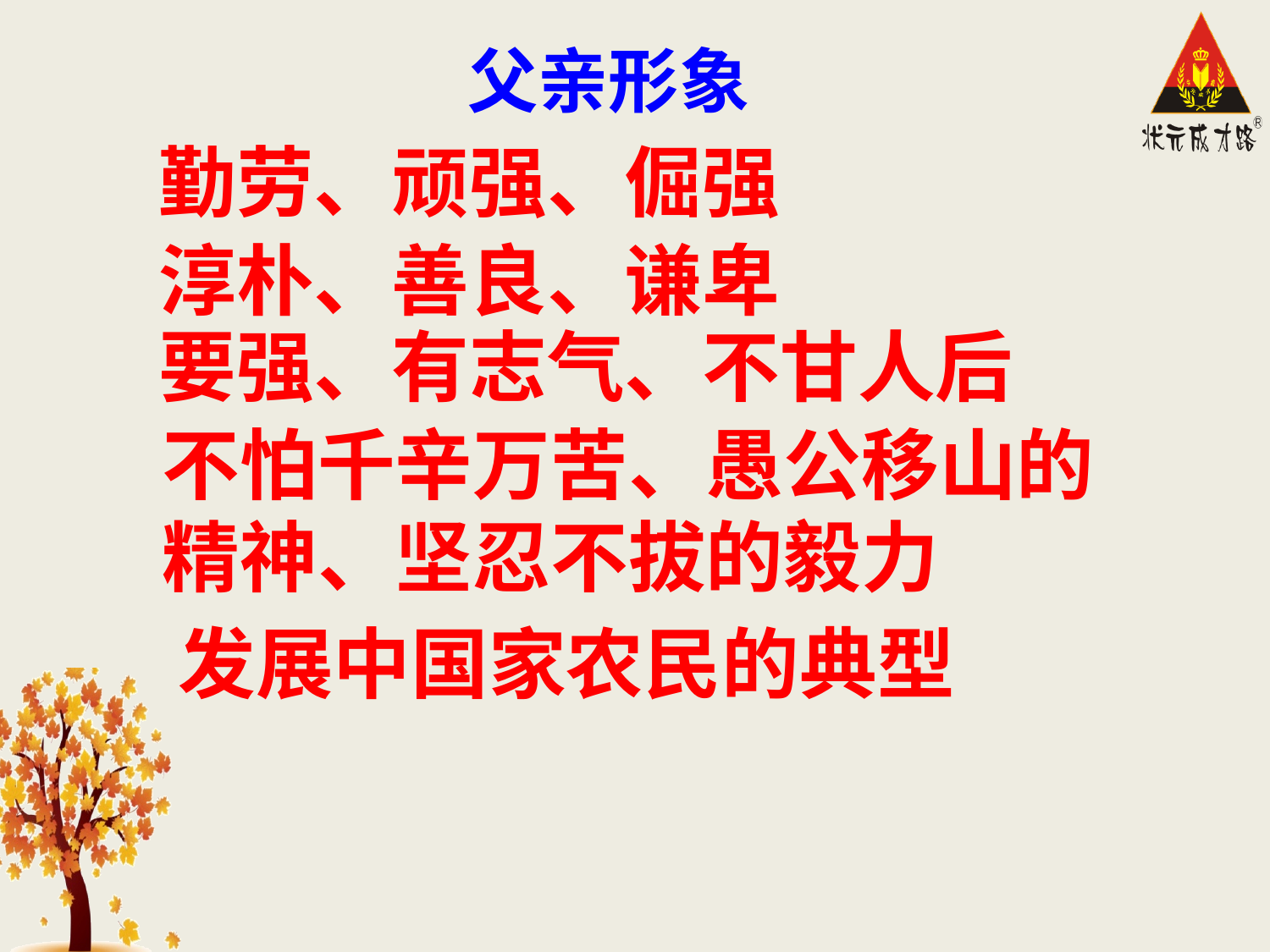

父亲形象
勤劳、顽强、倔强
淳朴、善良、谦卑
要强、有志气、不甘人后
不怕千辛万苦、愚公移山的精神、坚忍不拔的毅力
发展中国家农民的典型